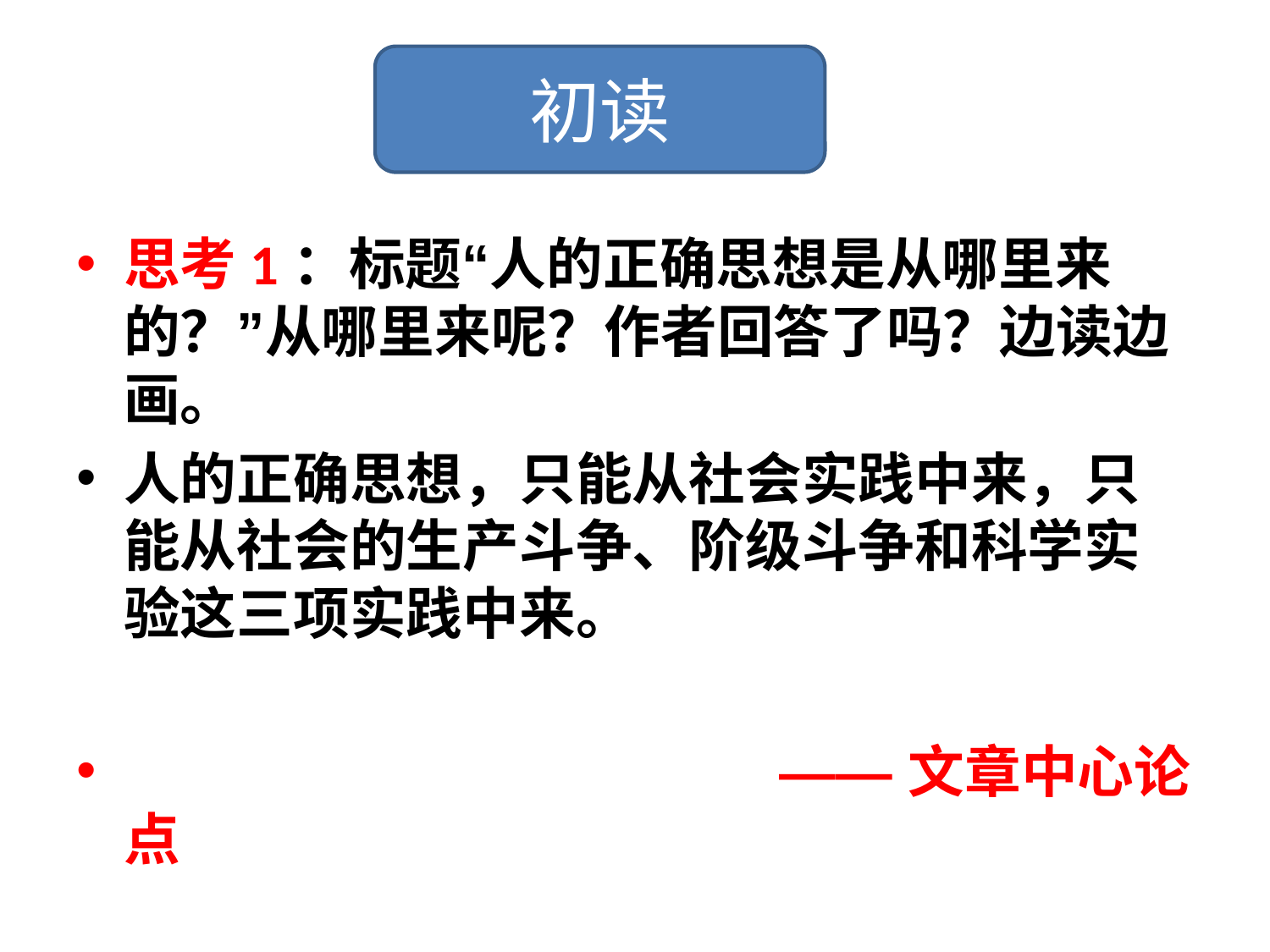

# 思考1
初读
思考1：标题“人的正确思想是从哪里来的？”从哪里来呢？作者回答了吗？边读边画。
人的正确思想，只能从社会实践中来，只能从社会的生产斗争、阶级斗争和科学实验这三项实践中来。

                                          ——文章中心论点